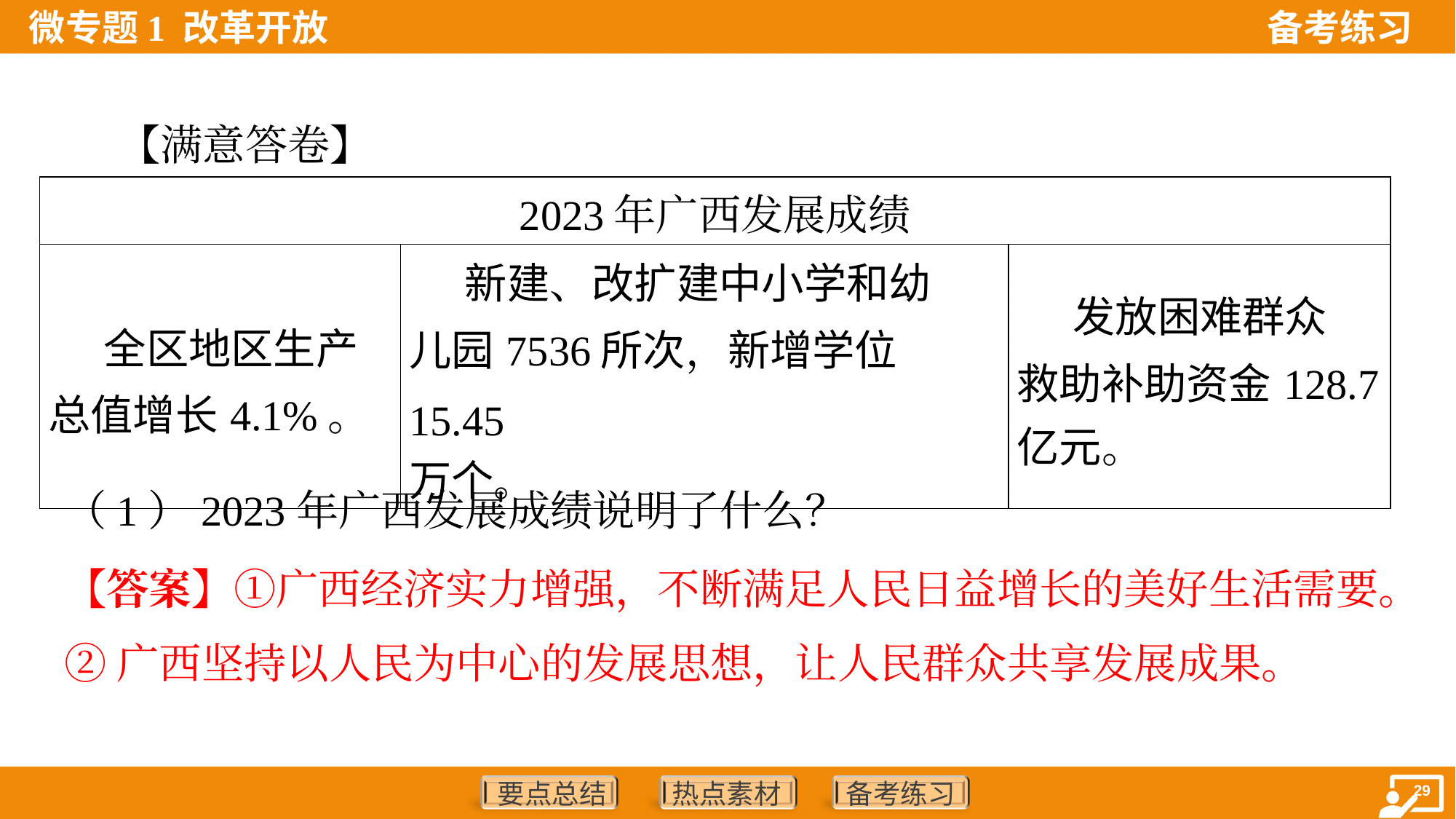

【满意答卷】
| 2023年广西发展成绩 |  |  |
| --- | --- | --- |
| 全区地区生产总值增长4.1%。 | 新建、改扩建中小学和幼 儿园7536所次，新增学位15.45 万个。 | 发放困难群众 救助补助资金128.7 亿元。 |
（1）2023年广西发展成绩说明了什么？
【答案】①广西经济实力增强，不断满足人民日益增长的美好生活需要。
②广西坚持以人民为中心的发展思想，让人民群众共享发展成果。